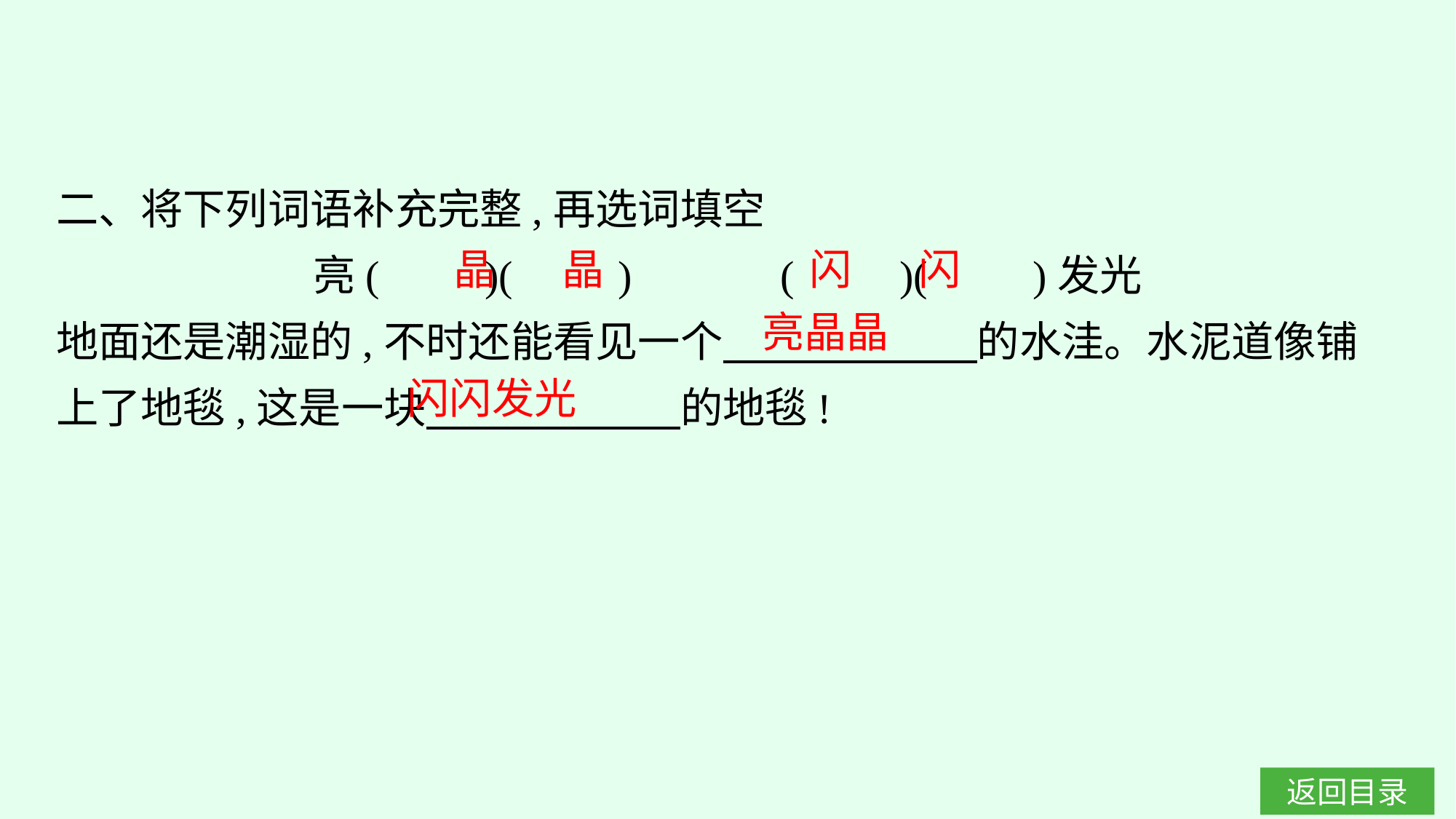

二、将下列词语补充完整,再选词填空
亮(　　)(　　)　　　(　　)(　　)发光
地面还是潮湿的,不时还能看见一个　　　　　　的水洼。水泥道像铺上了地毯,这是一块　　　　　　的地毯!
晶       晶
闪       闪
亮晶晶
闪闪发光